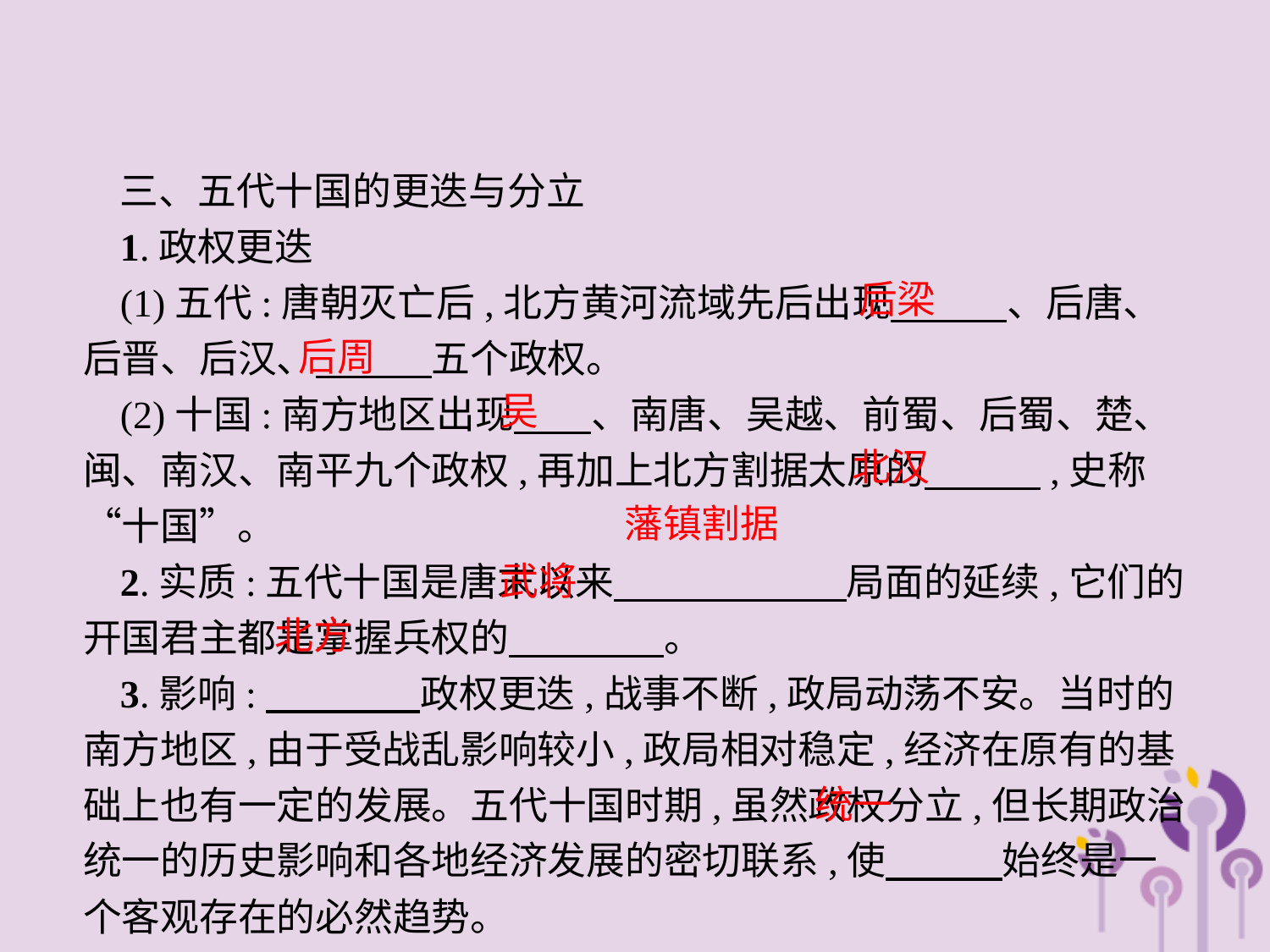

三、五代十国的更迭与分立
1.政权更迭
(1)五代:唐朝灭亡后,北方黄河流域先后出现　　　、后唐、后晋、后汉、　　　五个政权。
(2)十国:南方地区出现　　、南唐、吴越、前蜀、后蜀、楚、闽、南汉、南平九个政权,再加上北方割据太原的　　　,史称“十国”。
2.实质:五代十国是唐末以来　　　　　　局面的延续,它们的开国君主都是掌握兵权的　　　　。
3.影响:　　　　政权更迭,战事不断,政局动荡不安。当时的南方地区,由于受战乱影响较小,政局相对稳定,经济在原有的基础上也有一定的发展。五代十国时期,虽然政权分立,但长期政治统一的历史影响和各地经济发展的密切联系,使　　　始终是一个客观存在的必然趋势。
后梁
后周
吴
北汉
藩镇割据
武将
北方
统一